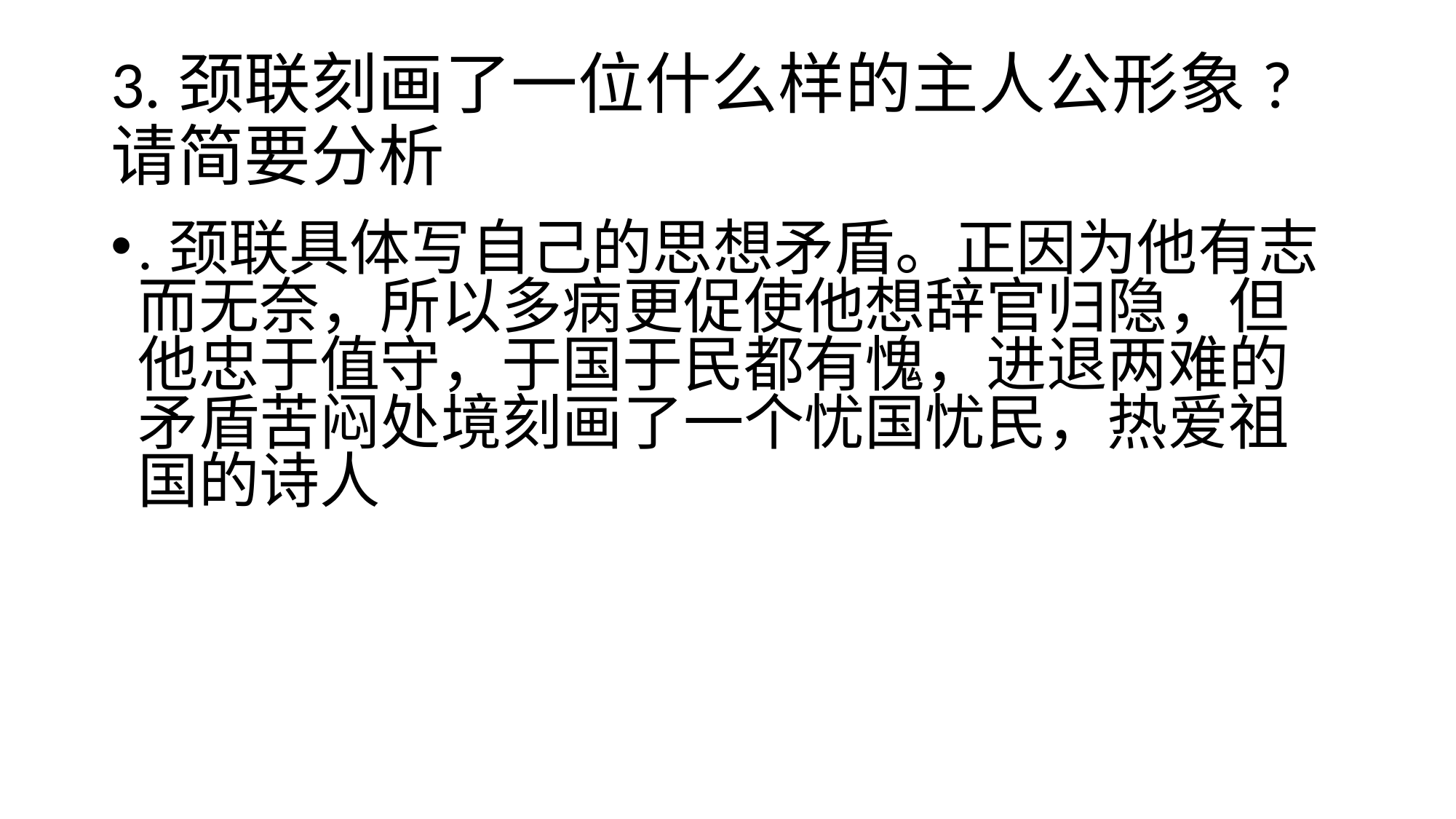

# 3.颈联刻画了一位什么样的主人公形象?请简要分析
.颈联具体写自己的思想矛盾。正因为他有志而无奈，所以多病更促使他想辞官归隐，但他忠于值守，于国于民都有愧，进退两难的矛盾苦闷处境刻画了一个忧国忧民，热爱祖国的诗人